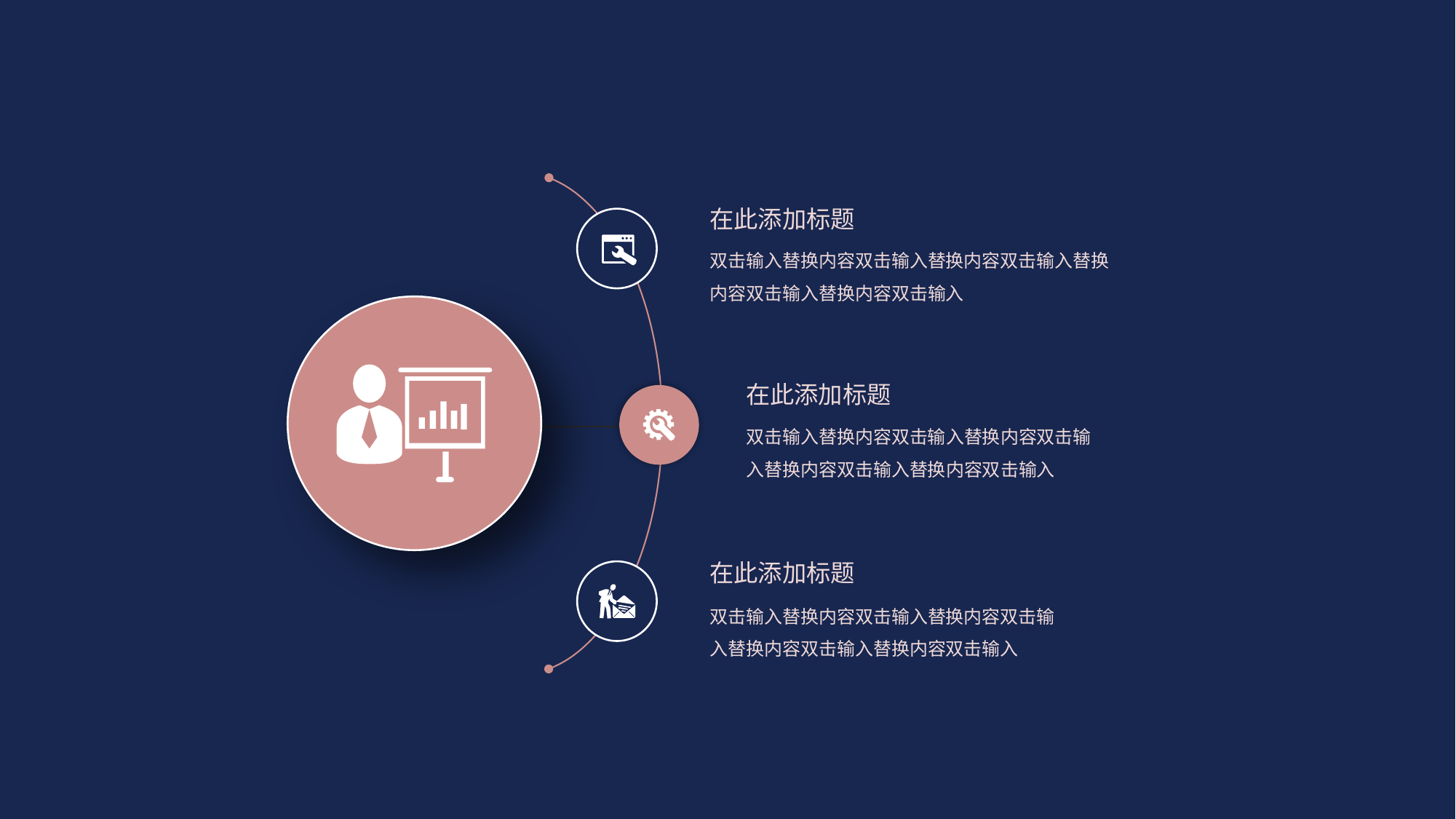

在此添加标题
双击输入替换内容双击输入替换内容双击输入替换内容双击输入替换内容双击输入

在此添加标题
双击输入替换内容双击输入替换内容双击输入替换内容双击输入替换内容双击输入

在此添加标题
双击输入替换内容双击输入替换内容双击输入替换内容双击输入替换内容双击输入